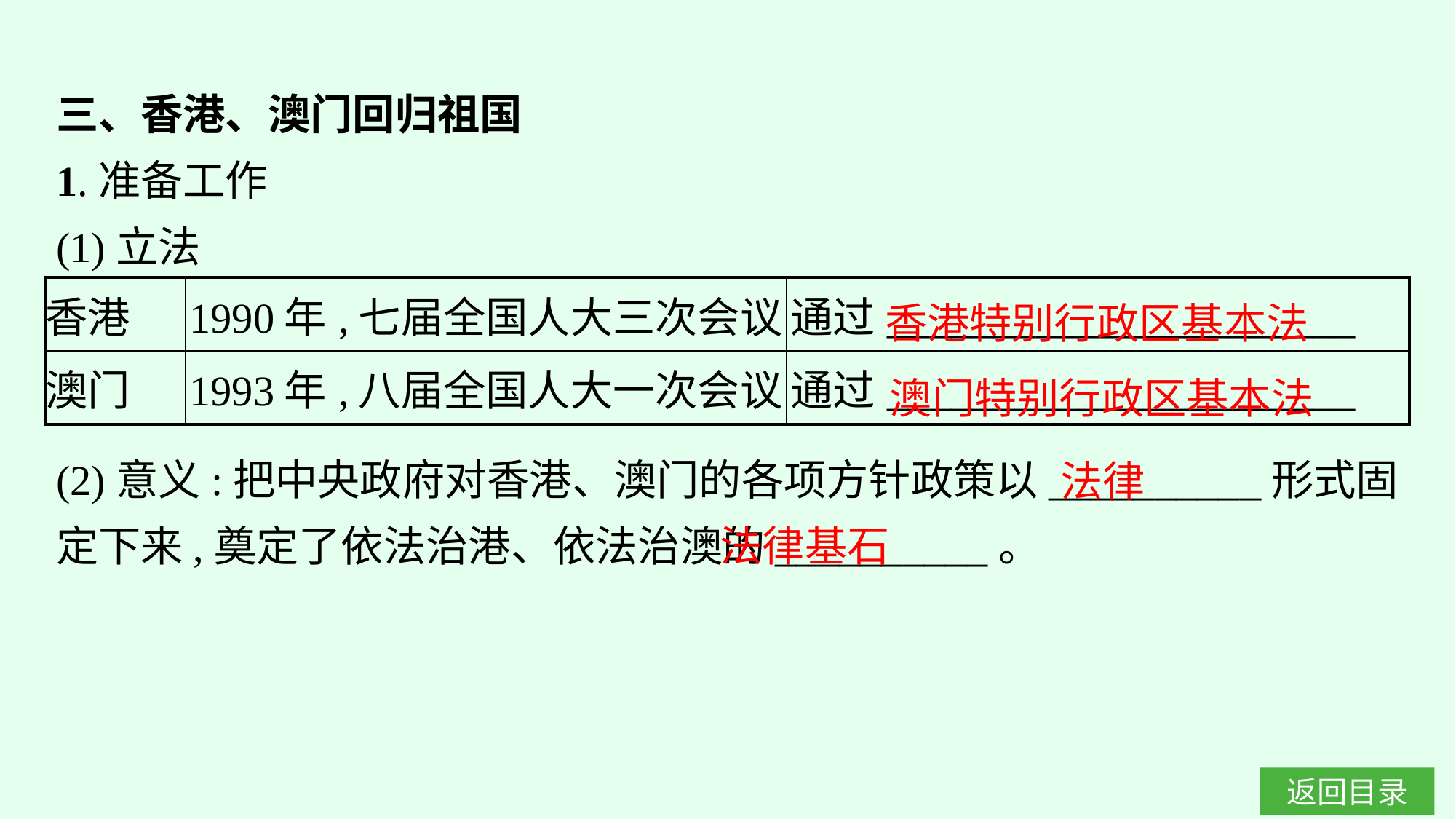

三、香港、澳门回归祖国
1.准备工作
(1)立法
香港特别行政区基本法
| 香港 | 1990年,七届全国人大三次会议 | 通过\_\_\_\_\_\_\_\_\_\_\_\_\_\_\_\_\_\_\_\_\_\_ |
| --- | --- | --- |
| 澳门 | 1993年,八届全国人大一次会议 | 通过\_\_\_\_\_\_\_\_\_\_\_\_\_\_\_\_\_\_\_\_\_\_ |
澳门特别行政区基本法
(2)意义:把中央政府对香港、澳门的各项方针政策以__________形式固定下来,奠定了依法治港、依法治澳的__________。
法律
法律基石